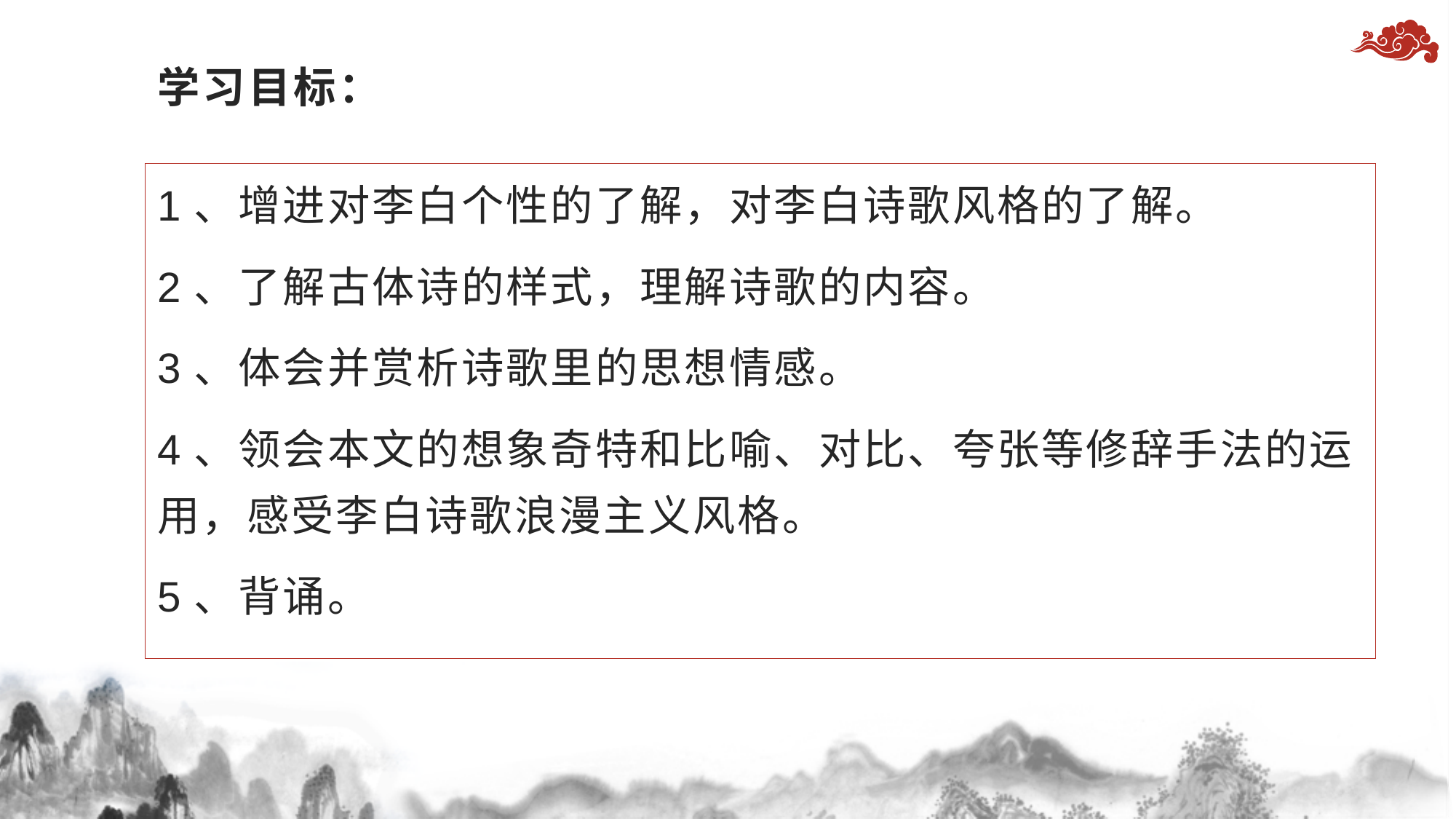

# 学习目标：
1、增进对李白个性的了解，对李白诗歌风格的了解。
2、了解古体诗的样式，理解诗歌的内容。
3、体会并赏析诗歌里的思想情感。
4、领会本文的想象奇特和比喻、对比、夸张等修辞手法的运用，感受李白诗歌浪漫主义风格。
5、背诵。